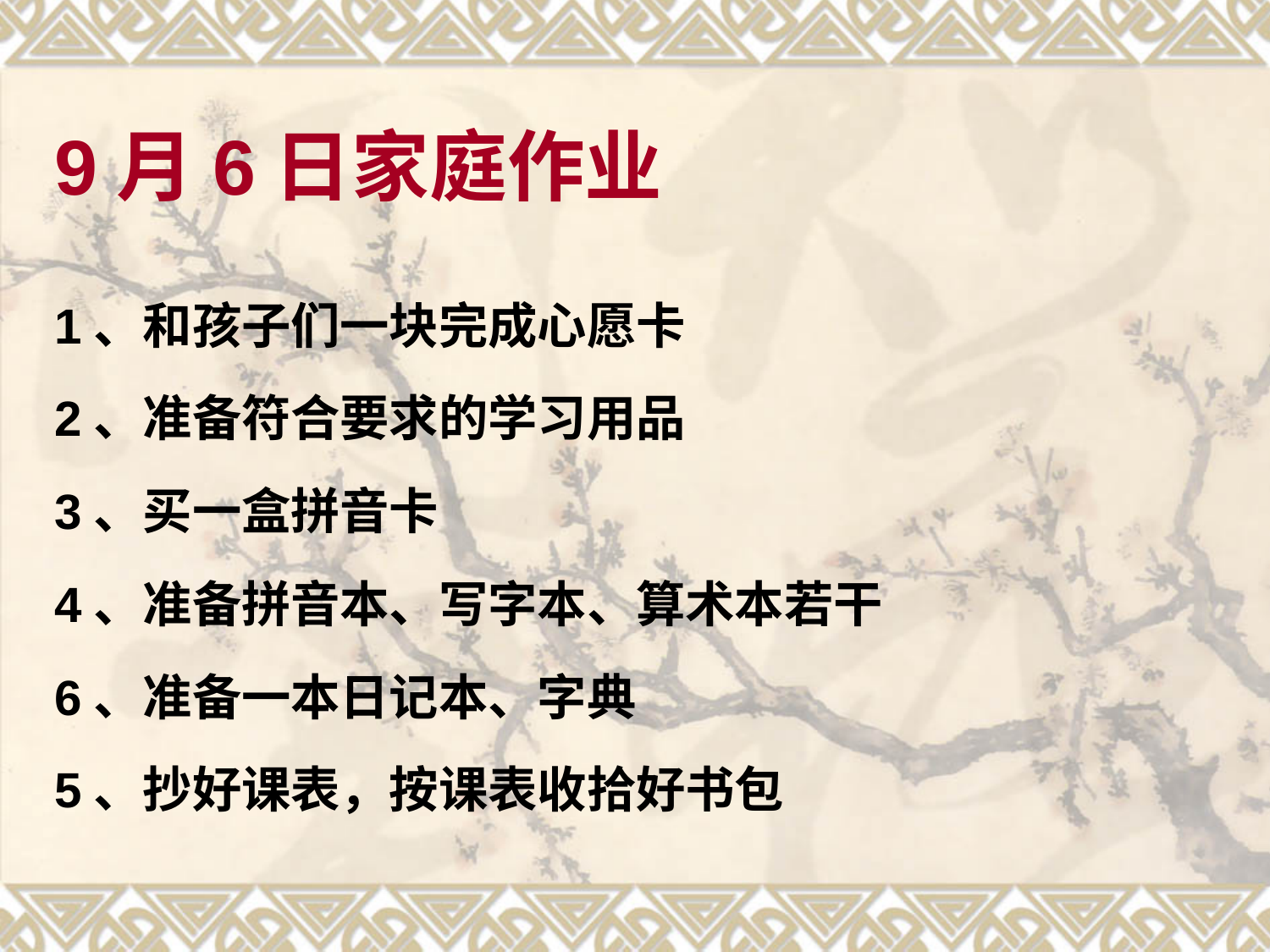

# 9月6日家庭作业
1、和孩子们一块完成心愿卡
2、准备符合要求的学习用品
3、买一盒拼音卡
4、准备拼音本、写字本、算术本若干
6、准备一本日记本、字典
5、抄好课表，按课表收拾好书包